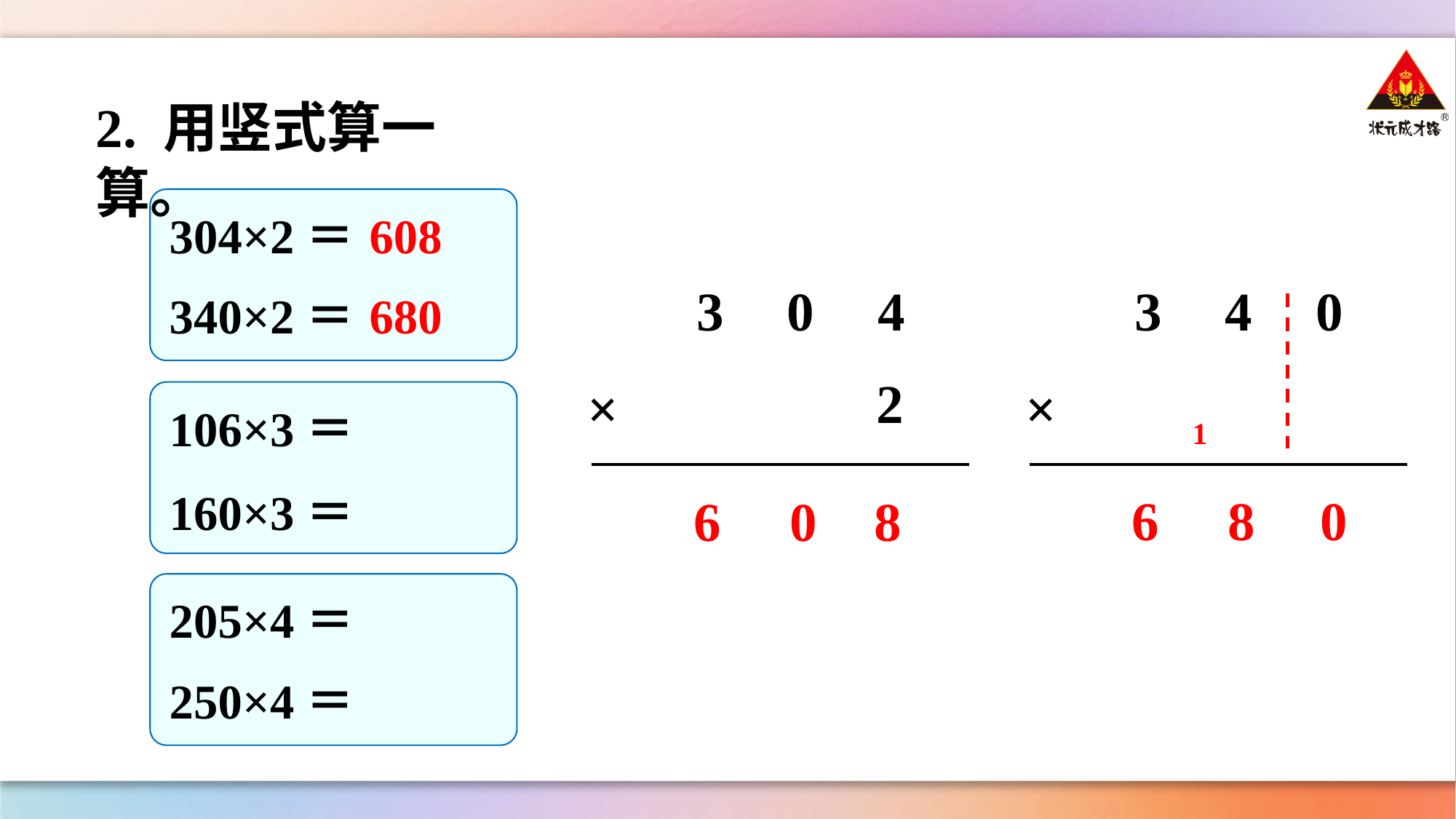

2. 用竖式算一算。

304×2＝
608
3  4  0
×

3  0  4
2
×
340×2＝
680

106×3＝
1
160×3＝
6
8
0
6
0
8

205×4＝
250×4＝